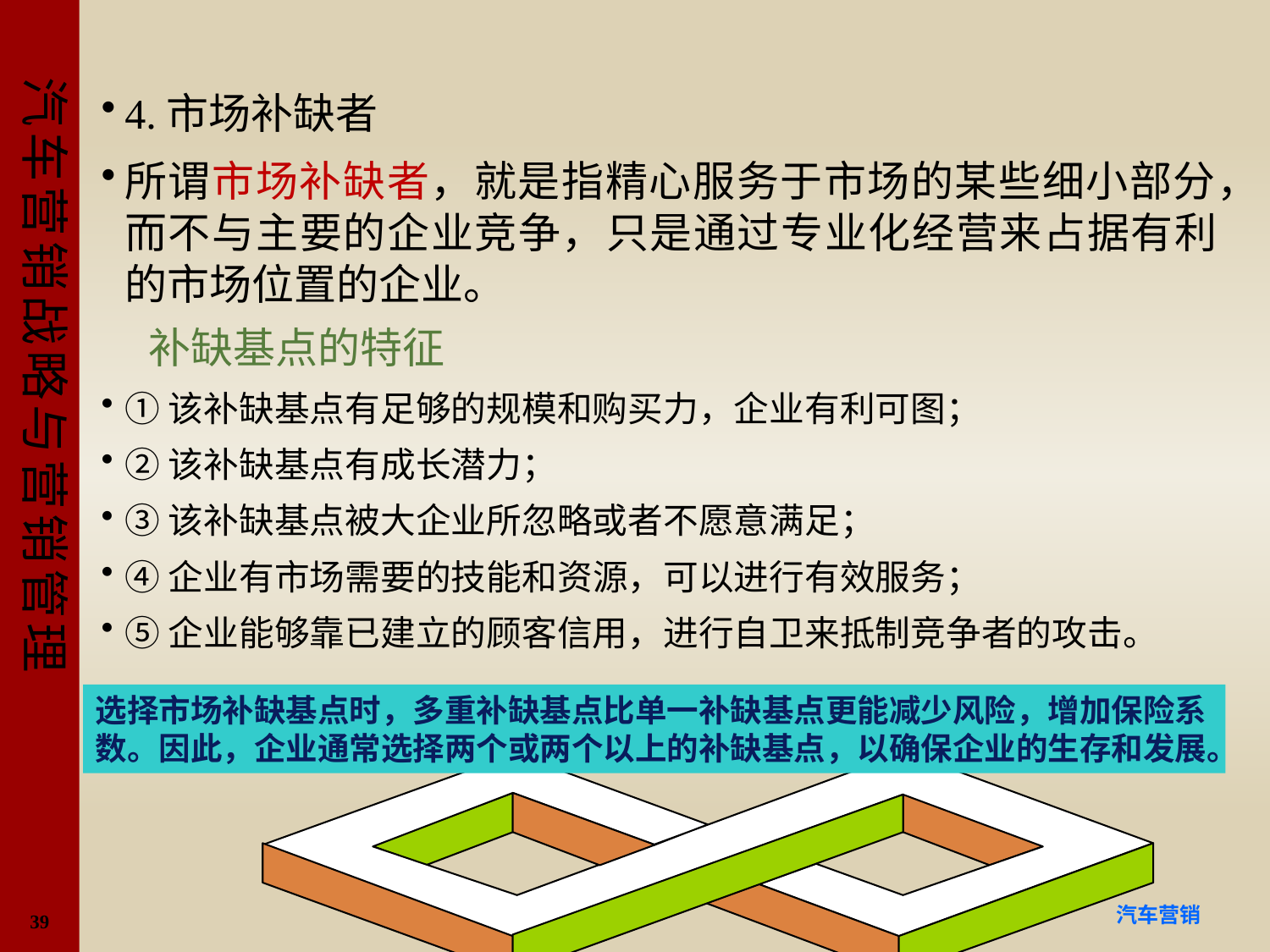

#
4.市场补缺者
所谓市场补缺者，就是指精心服务于市场的某些细小部分，而不与主要的企业竞争，只是通过专业化经营来占据有利的市场位置的企业。
补缺基点的特征
①该补缺基点有足够的规模和购买力，企业有利可图；
②该补缺基点有成长潜力；
③该补缺基点被大企业所忽略或者不愿意满足；
④企业有市场需要的技能和资源，可以进行有效服务；
⑤企业能够靠已建立的顾客信用，进行自卫来抵制竞争者的攻击。

选择市场补缺基点时，多重补缺基点比单一补缺基点更能减少风险，增加保险系数。因此，企业通常选择两个或两个以上的补缺基点，以确保企业的生存和发展。

39